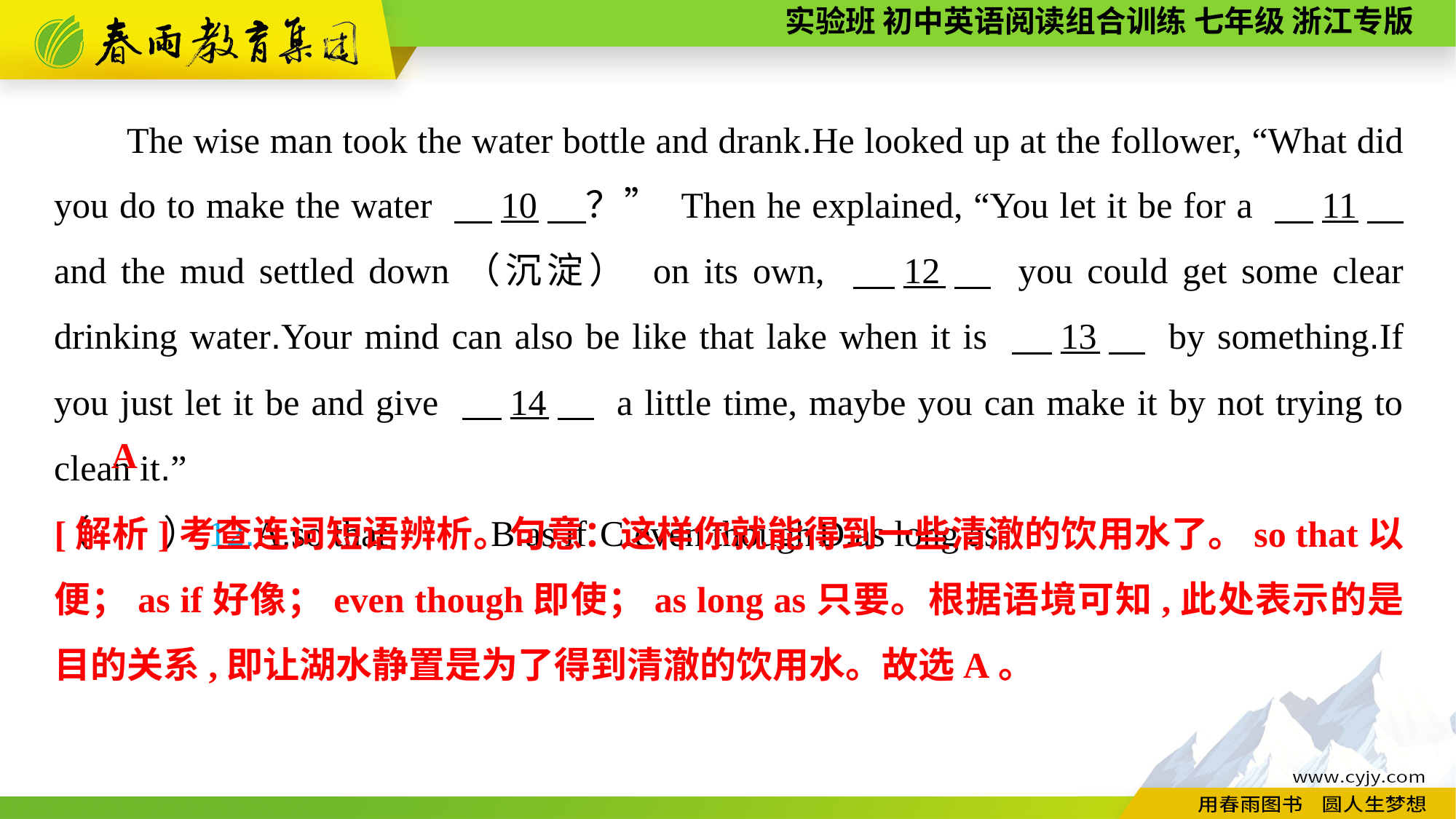

The wise man took the water bottle and drank.He looked up at the follower, “What did you do to make the water 　10　？” Then he explained, “You let it be for a 　11　 and the mud settled down（沉淀） on its own, 　12　 you could get some clear drinking water.Your mind can also be like that lake when it is 　13　 by something.If you just let it be and give 　14　 a little time, maybe you can make it by not trying to clean it.”
（　　）12.A.so that	B.as if	C.even though	D.as long as
A
[解析]考查连词短语辨析。句意：这样你就能得到一些清澈的饮用水了。so that以便；as if好像；even though即使；as long as只要。根据语境可知,此处表示的是目的关系,即让湖水静置是为了得到清澈的饮用水。故选A。